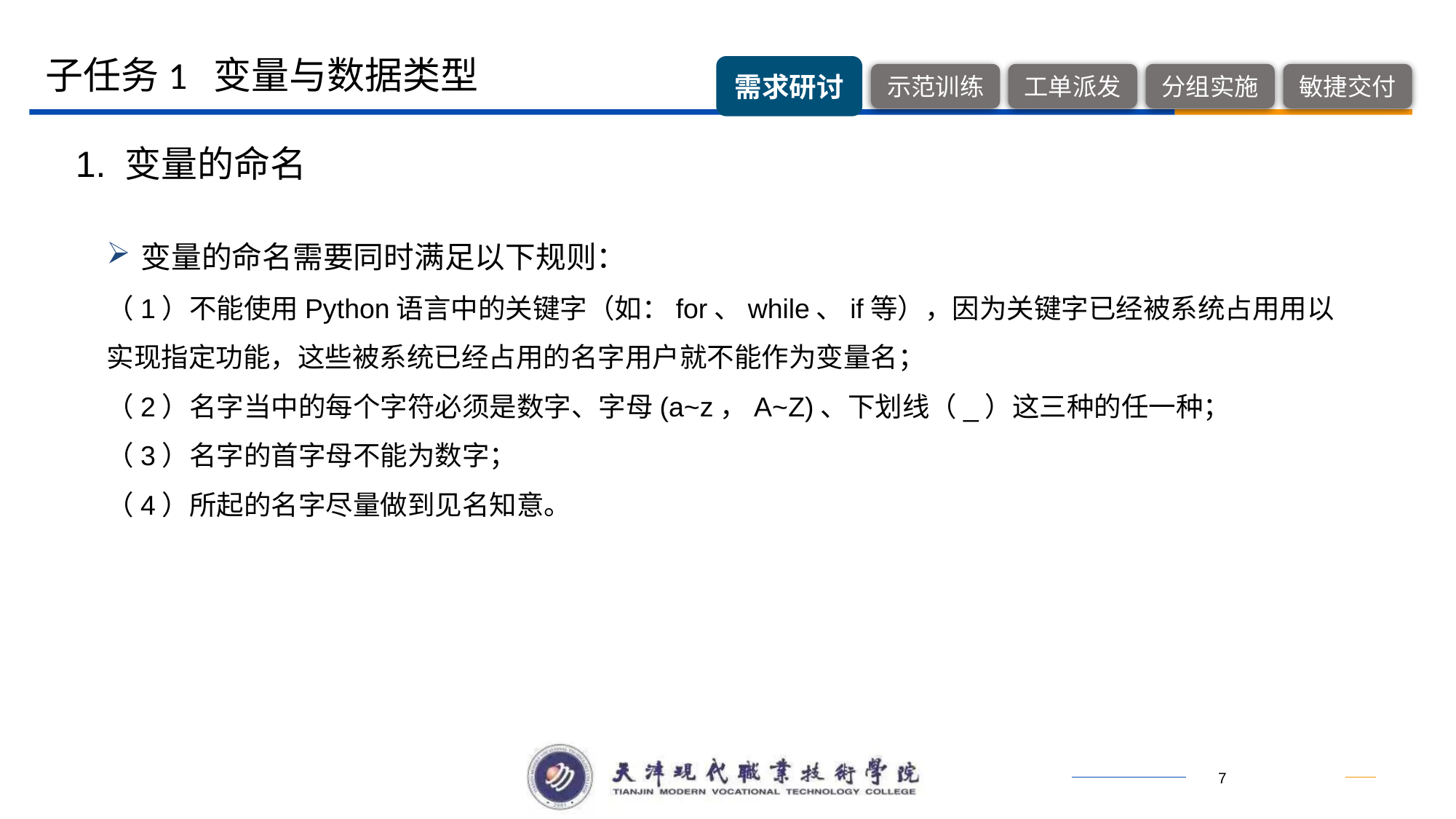

子任务1  变量与数据类型

1. 变量的命名
变量的命名需要同时满足以下规则：
（1）不能使用Python语言中的关键字（如：for、while、if等），因为关键字已经被系统占用用以实现指定功能，这些被系统已经占用的名字用户就不能作为变量名；
（2）名字当中的每个字符必须是数字、字母(a~z，A~Z)、下划线（_）这三种的任一种；
（3）名字的首字母不能为数字；
（4）所起的名字尽量做到见名知意。